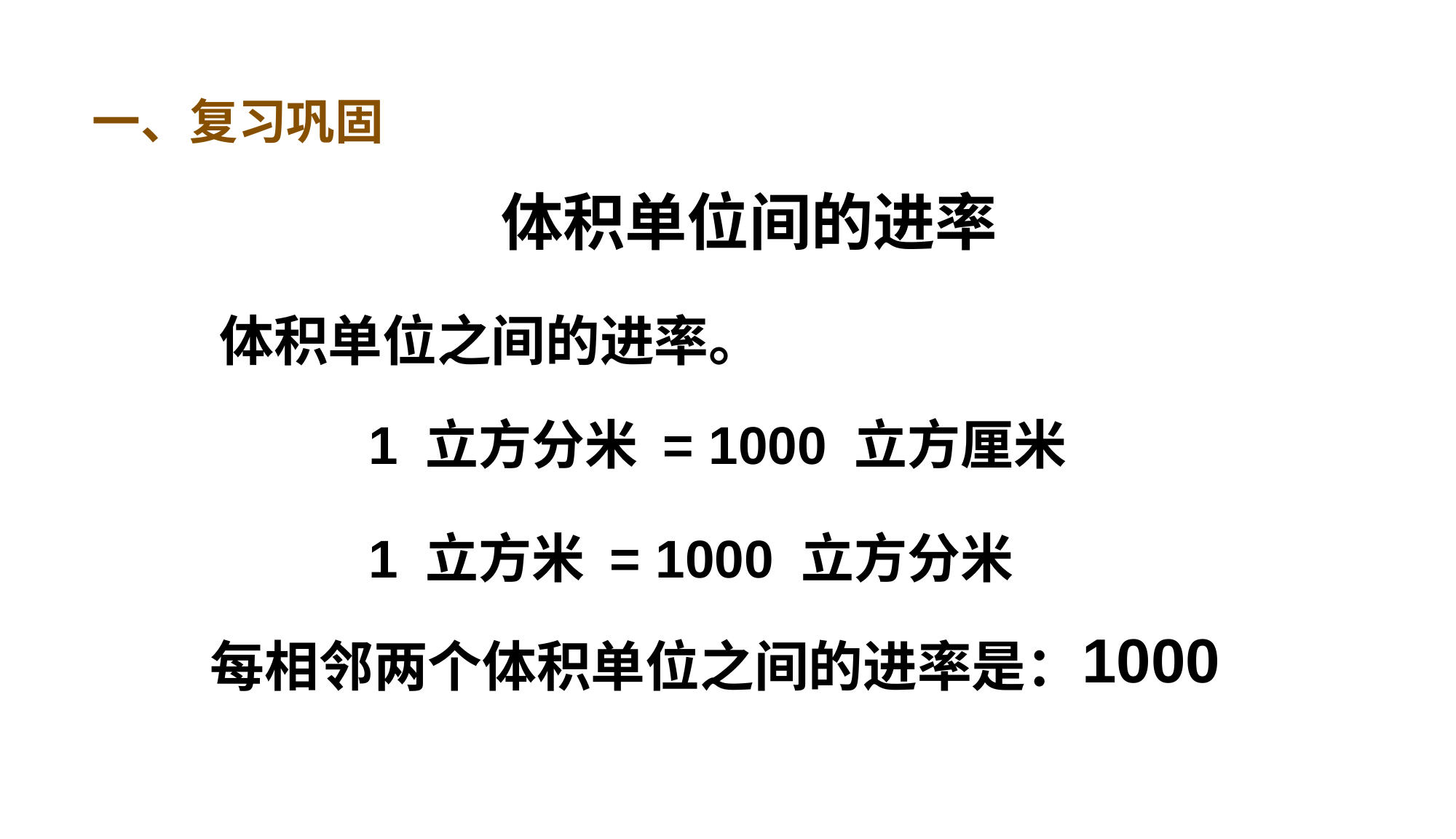

一、复习巩固
体积单位间的进率
体积单位之间的进率。
1 立方分米 = 1000 立方厘米
1 立方米 = 1000 立方分米
1000
每相邻两个体积单位之间的进率是：